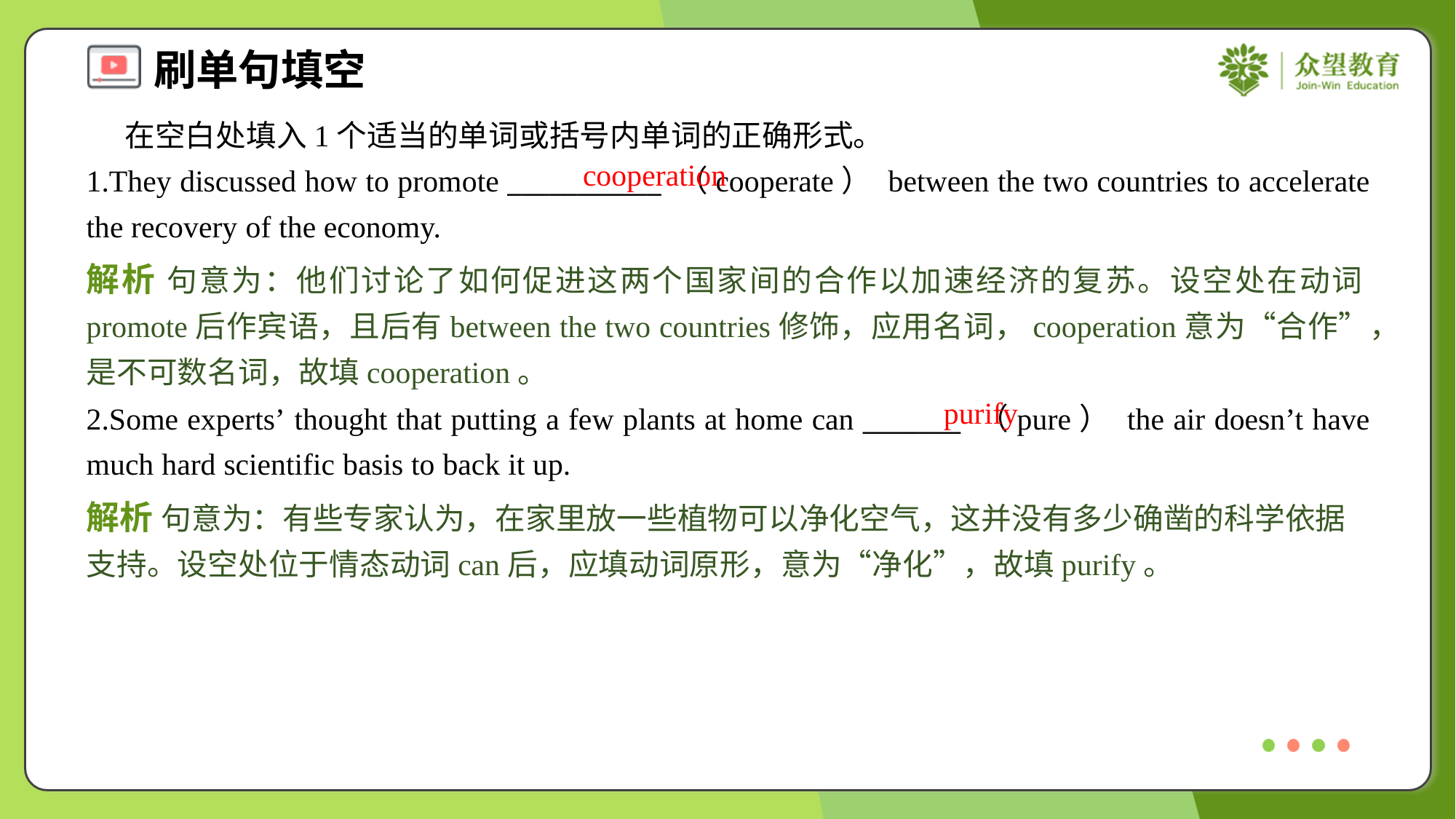

在空白处填入1个适当的单词或括号内单词的正确形式。
1.They discussed how to promote ___________ （cooperate） between the two countries to accelerate the recovery of the economy.
cooperation
解析 句意为：他们讨论了如何促进这两个国家间的合作以加速经济的复苏。设空处在动词promote后作宾语，且后有between the two countries修饰，应用名词，cooperation意为“合作”，是不可数名词，故填cooperation。
purify
2.Some experts’ thought that putting a few plants at home can _______ （pure） the air doesn’t have much hard scientific basis to back it up.
解析 句意为：有些专家认为，在家里放一些植物可以净化空气，这并没有多少确凿的科学依据支持。设空处位于情态动词can后，应填动词原形，意为“净化”，故填purify。